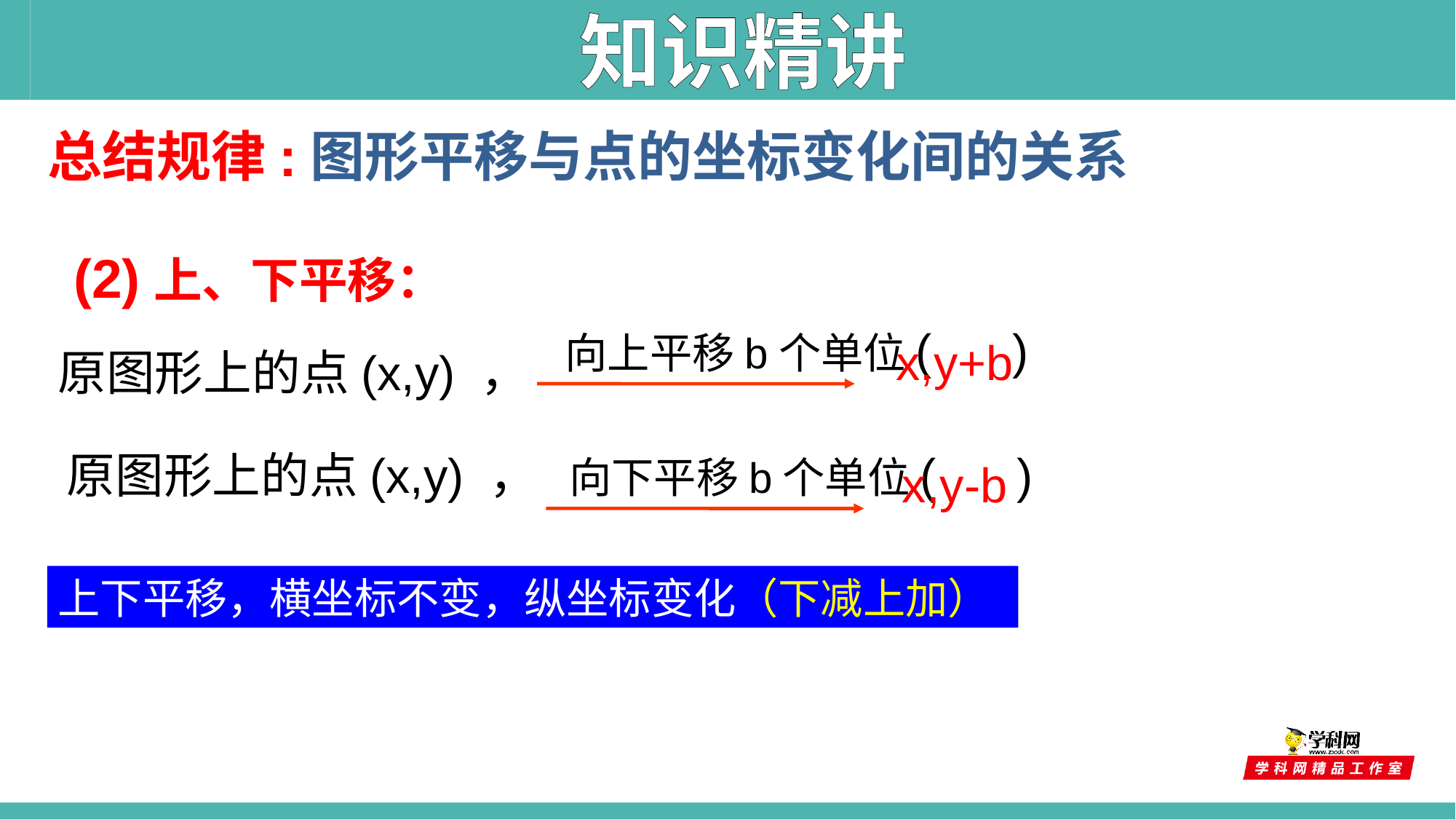

知识精讲
总结规律:图形平移与点的坐标变化间的关系
(2)上、下平移：
向上平移b个单位(      )

x,y+b
原图形上的点(x,y) ，

原图形上的点(x,y) ，
向下平移b个单位(      )

x,y-b
上下平移，横坐标不变，纵坐标变化（下减上加）